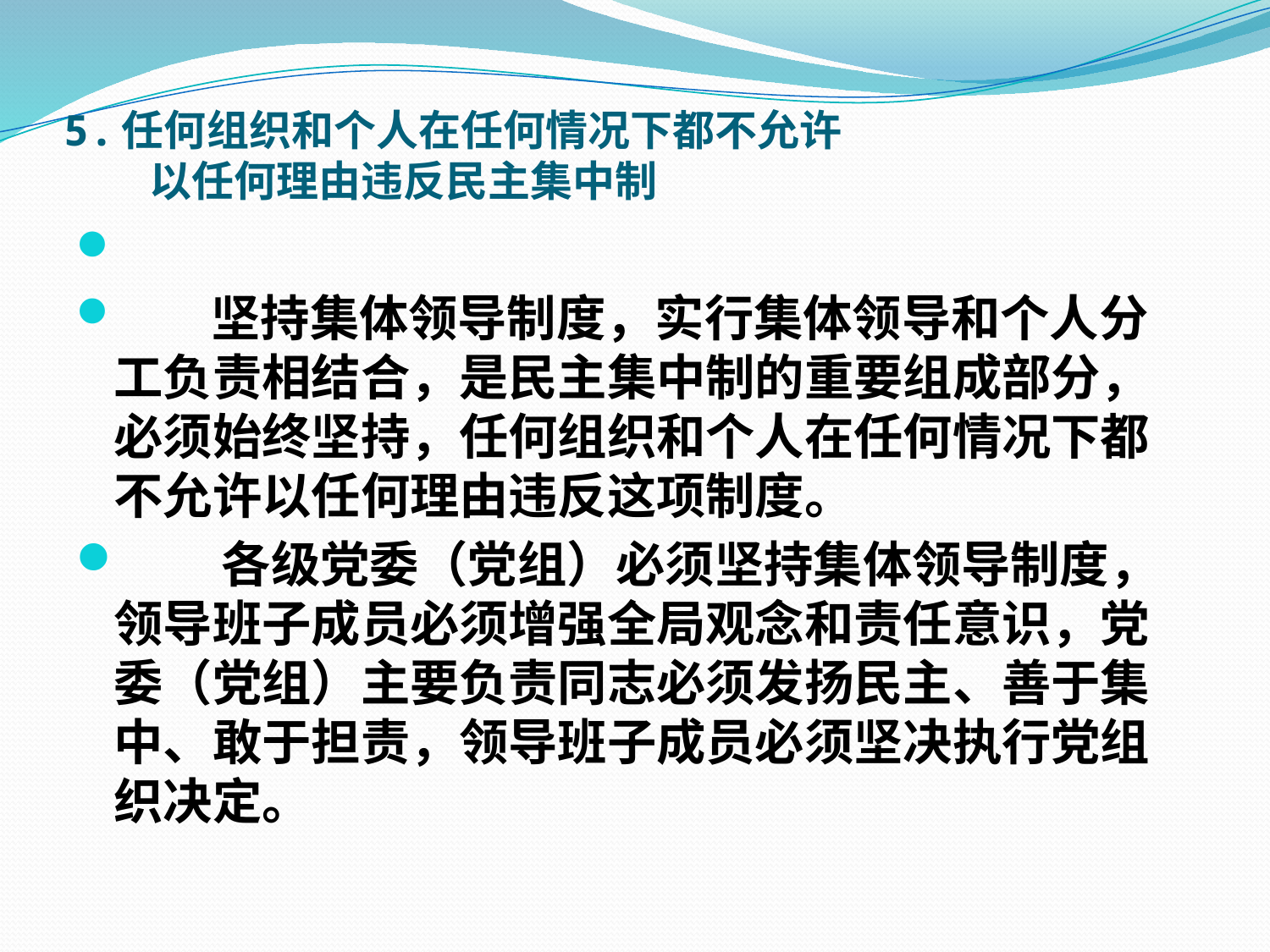

# 5.任何组织和个人在任何情况下都不允许 以任何理由违反民主集中制

　　坚持集体领导制度，实行集体领导和个人分工负责相结合，是民主集中制的重要组成部分，必须始终坚持，任何组织和个人在任何情况下都不允许以任何理由违反这项制度。
　　各级党委（党组）必须坚持集体领导制度，领导班子成员必须增强全局观念和责任意识，党委（党组）主要负责同志必须发扬民主、善于集中、敢于担责，领导班子成员必须坚决执行党组织决定。